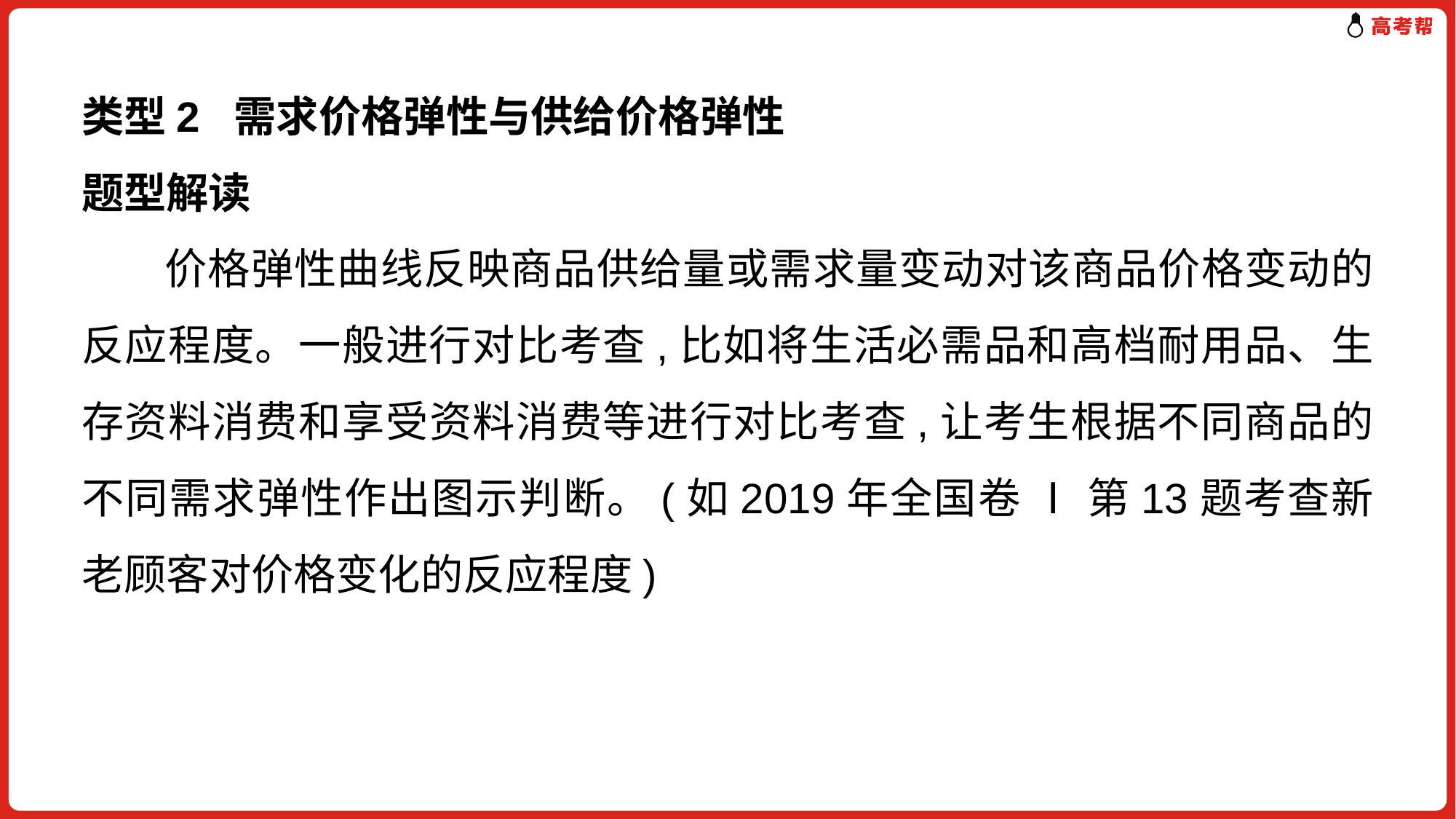

类型2  需求价格弹性与供给价格弹性
题型解读
       价格弹性曲线反映商品供给量或需求量变动对该商品价格变动的反应程度。一般进行对比考查,比如将生活必需品和高档耐用品、生存资料消费和享受资料消费等进行对比考查,让考生根据不同商品的不同需求弹性作出图示判断。(如2019年全国卷 Ⅰ 第13题考查新老顾客对价格变化的反应程度)